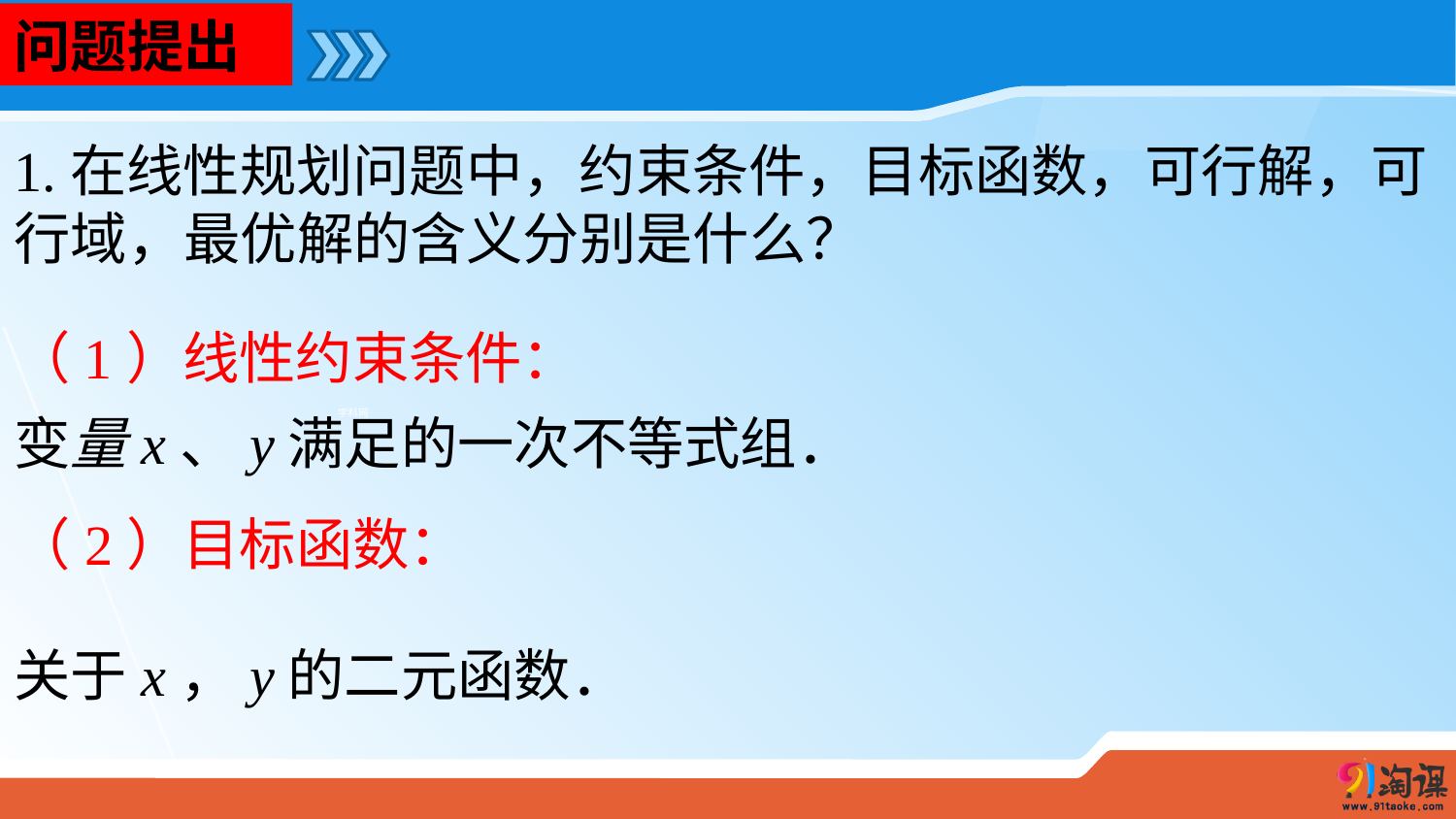

问题提出
1.在线性规划问题中，约束条件，目标函数，可行解，可行域，最优解的含义分别是什么？
（1）线性约束条件：
变量x、y满足的一次不等式组．

学科网
（2）目标函数：
关于x，y的二元函数．